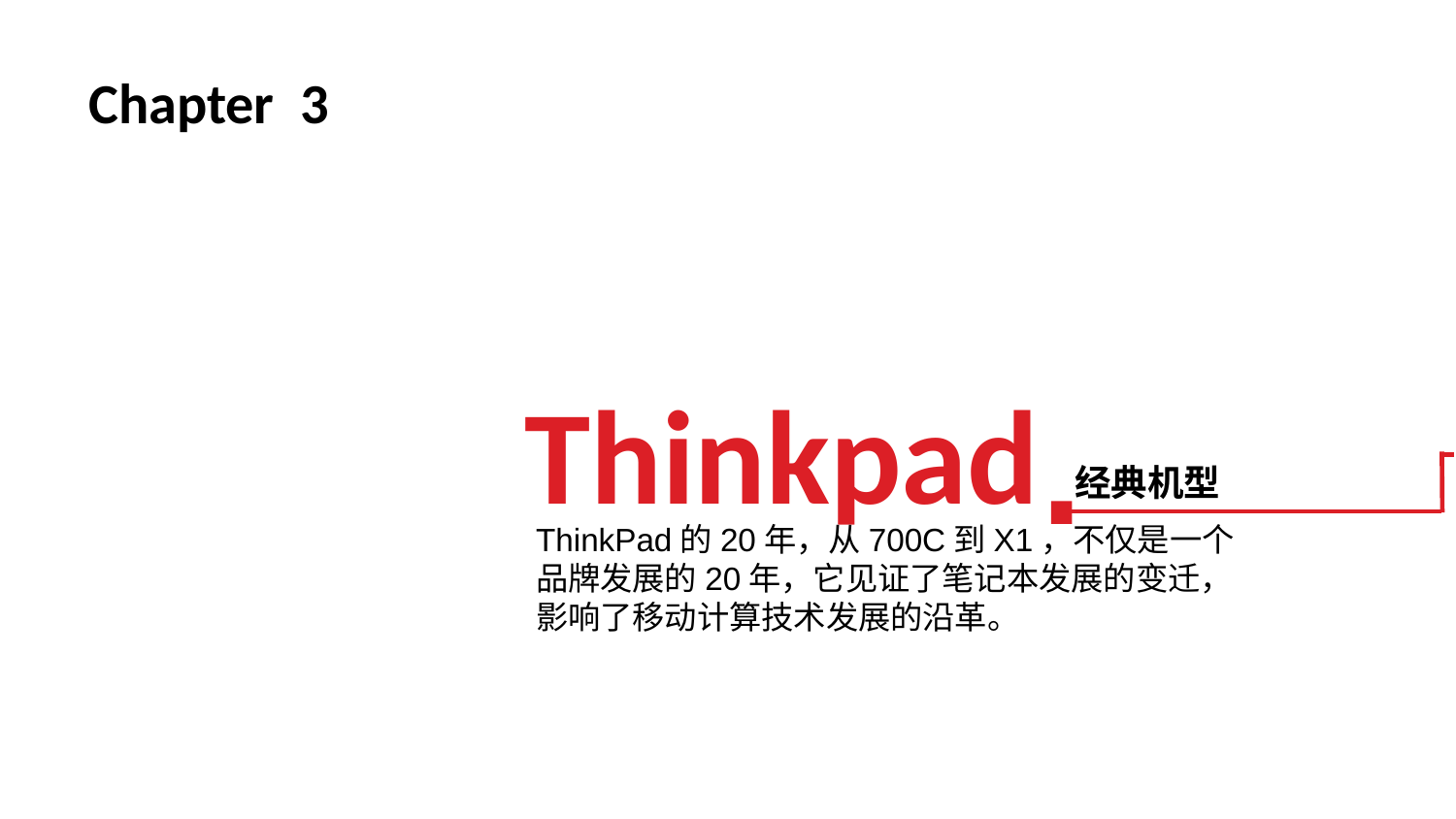

Chapter  3
Thinkpad

经典机型

ThinkPad的20年，从700C到X1，不仅是一个品牌发展的20年，它见证了笔记本发展的变迁，影响了移动计算技术发展的沿革。